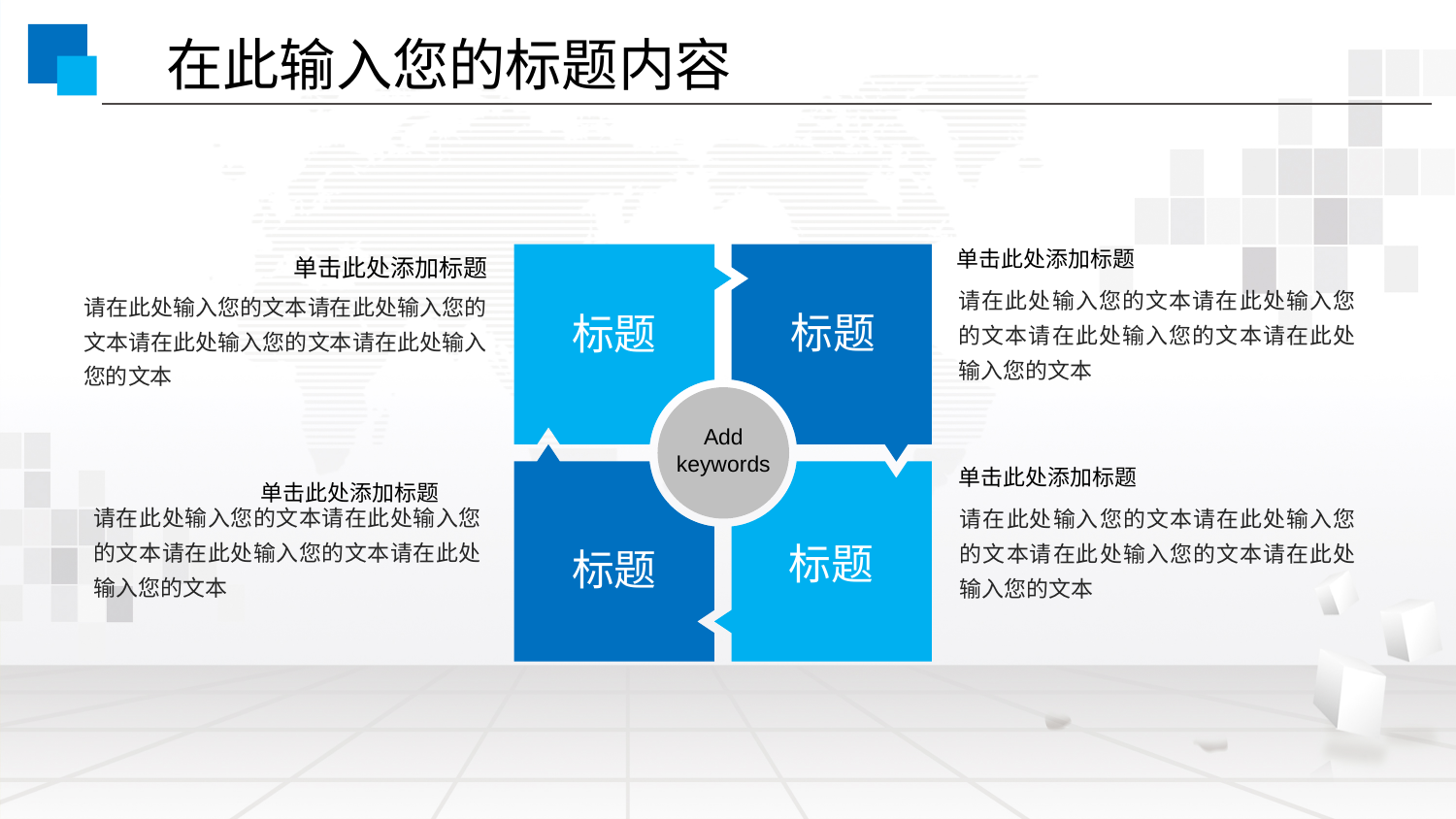

在此输入您的标题内容
单击此处添加标题
请在此处输入您的文本请在此处输入您的文本请在此处输入您的文本请在此处输入您的文本

标题

标题

标题

标题
单击此处添加标题
请在此处输入您的文本请在此处输入您的文本请在此处输入您的文本请在此处输入您的文本

Add keywords
单击此处添加标题
请在此处输入您的文本请在此处输入您的文本请在此处输入您的文本请在此处输入您的文本
单击此处添加标题
请在此处输入您的文本请在此处输入您的文本请在此处输入您的文本请在此处输入您的文本